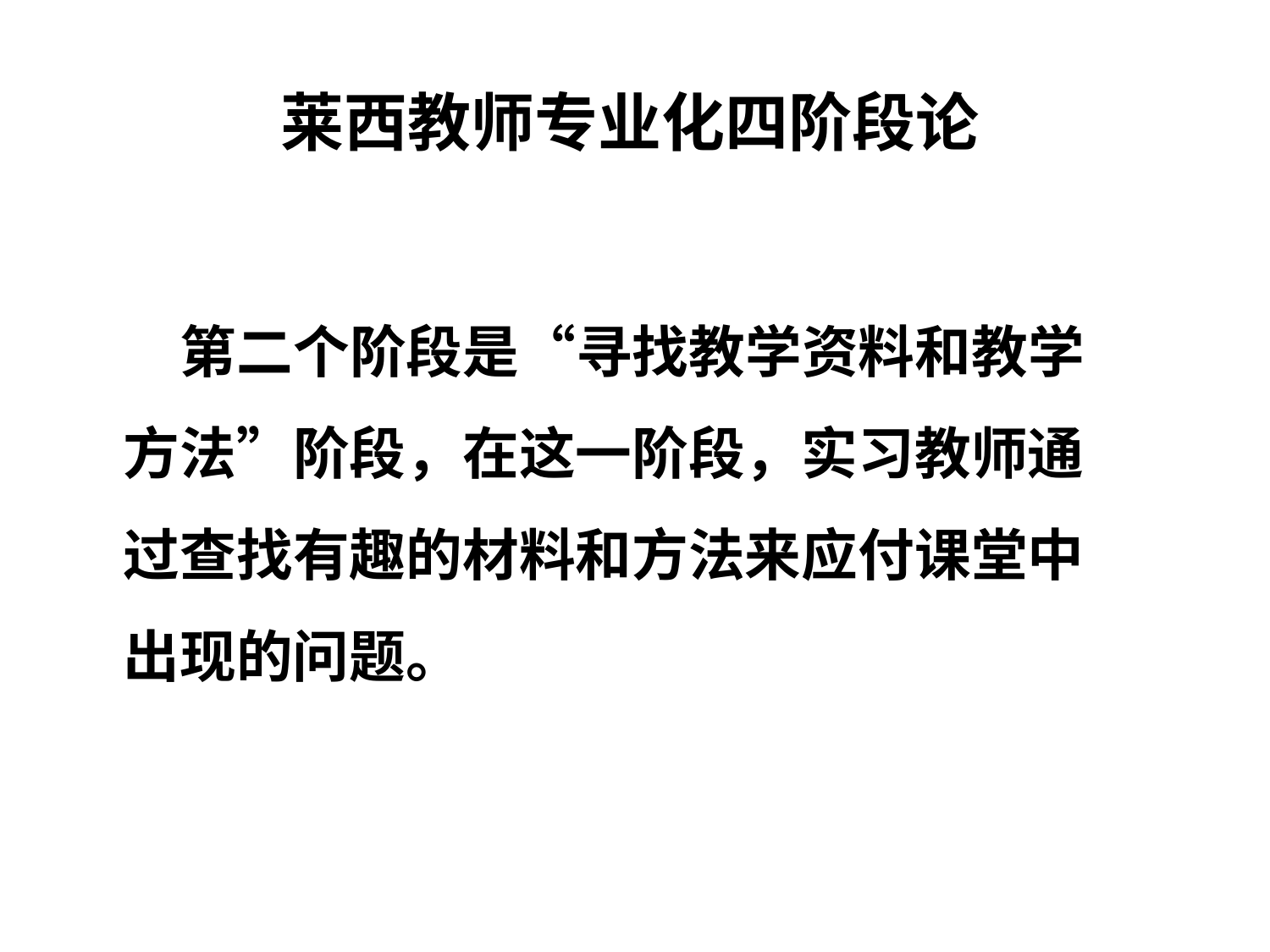

莱西教师专业化四阶段论
    第二个阶段是“寻找教学资料和教学方法”阶段，在这一阶段，实习教师通过查找有趣的材料和方法来应付课堂中出现的问题。